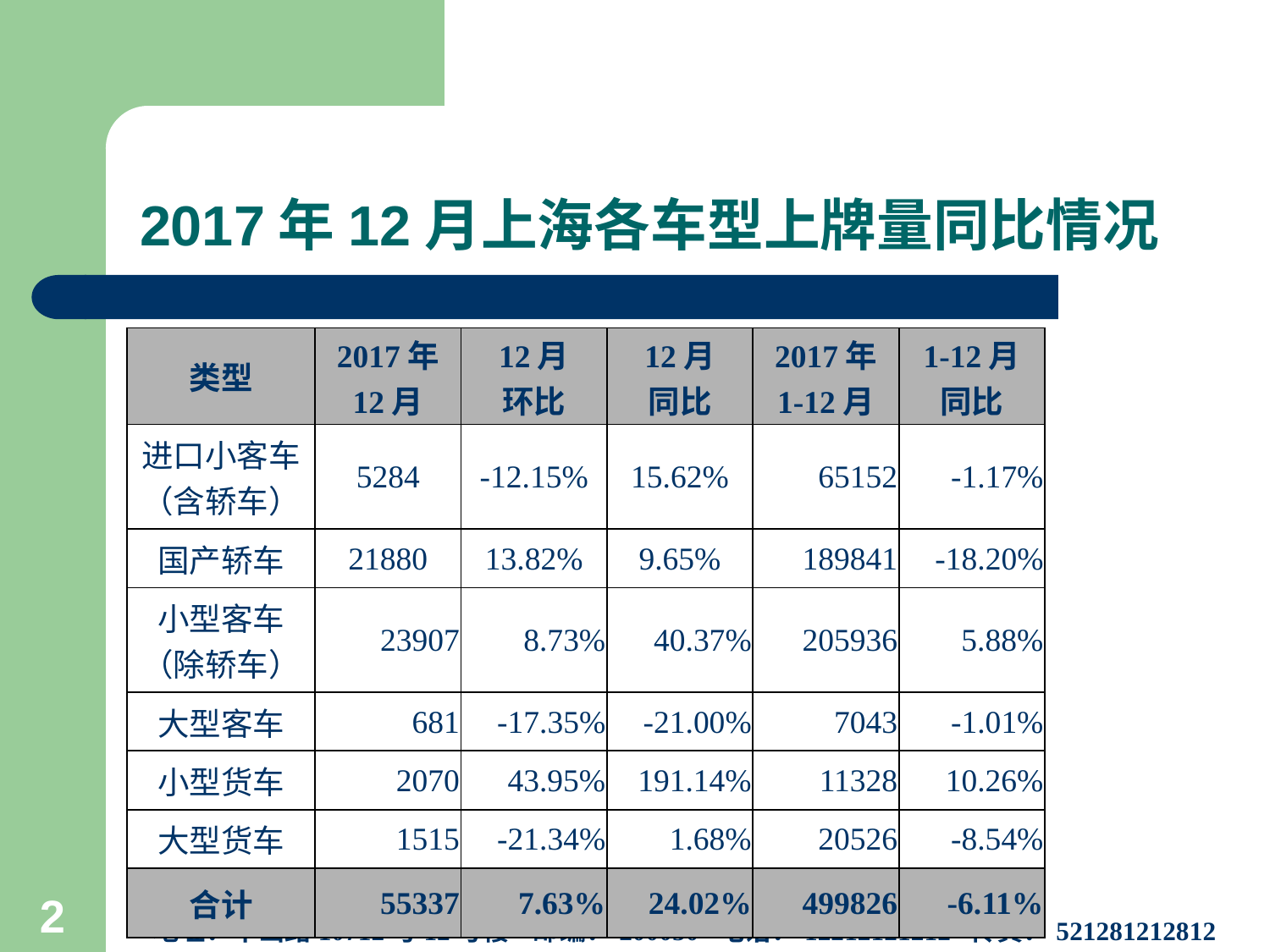

# 2017年12月上海各车型上牌量同比情况

| 类型 | 2017年 12月 | 12月 环比 | 12月 同比 | 2017年 1-12月 | 1-12月 同比 |
| --- | --- | --- | --- | --- | --- |
| 进口小客车 （含轿车） | 5284 | -12.15% | 15.62% | 65152 | -1.17% |
| 国产轿车 | 21880 | 13.82% | 9.65% | 189841 | -18.20% |
| 小型客车 （除轿车） | 23907 | 8.73% | 40.37% | 205936 | 5.88% |
| 大型客车 | 681 | -17.35% | -21.00% | 7043 | -1.01% |
| 小型货车 | 2070 | 43.95% | 191.14% | 11328 | 10.26% |
| 大型货车 | 1515 | -21.34% | 1.68% | 20526 | -8.54% |
| 合计 | 55337 | 7.63% | 24.02% | 499826 | -6.11% |
上海市信息中心汽车产业研究室
地址：华山路10712号12号楼    邮编：200050  电话：12212121212  传真：521281212812
2